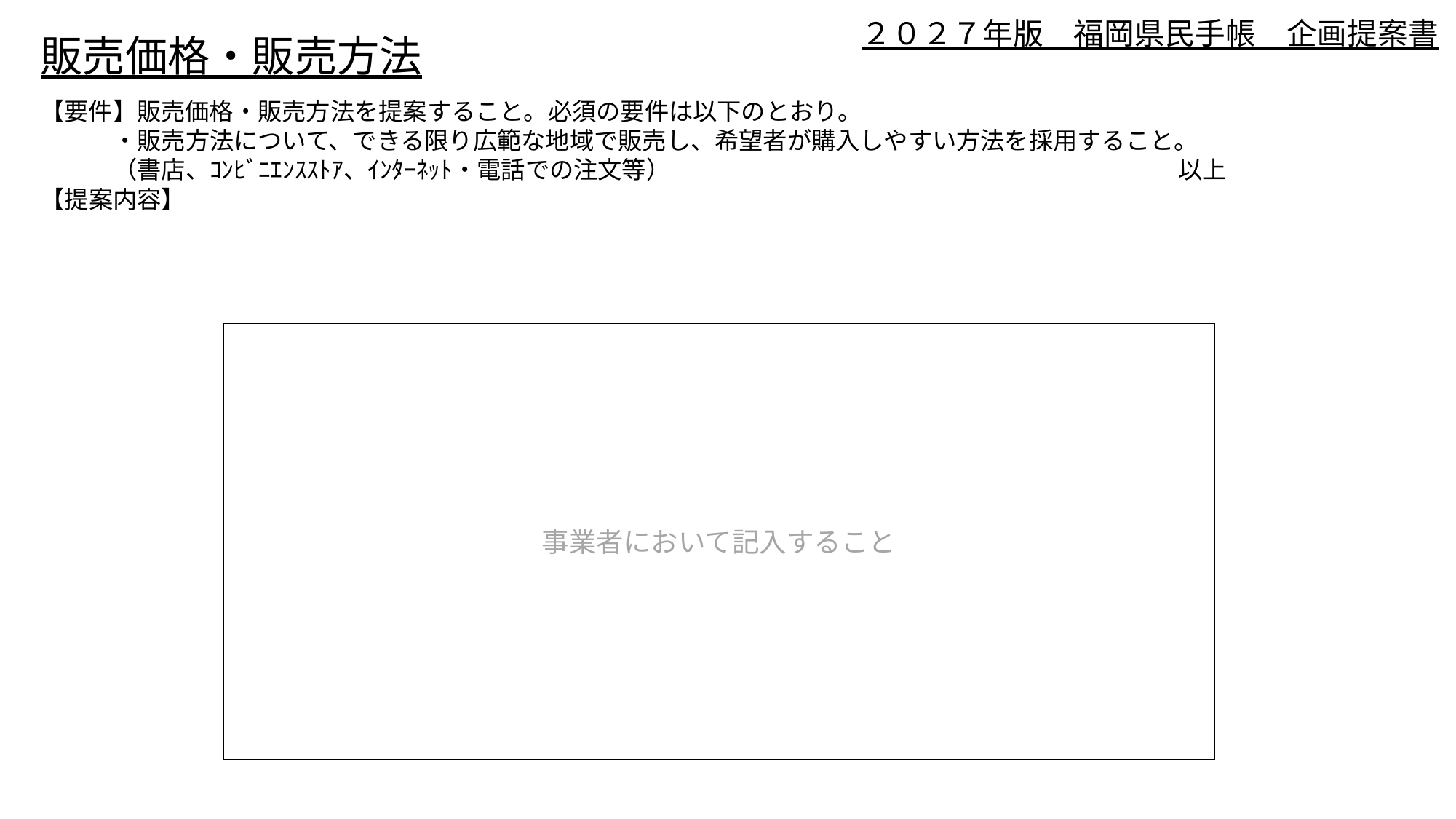

# ２０２７年版　福岡県民手帳　企画提案書
販売価格・販売方法
【要件】販売価格・販売方法を提案すること。必須の要件は以下のとおり。
　　　・販売方法について、できる限り広範な地域で販売し、希望者が購入しやすい方法を採用すること。
　　　（書店、ｺﾝﾋﾞﾆｴﾝｽｽﾄｱ、ｲﾝﾀｰﾈｯﾄ・電話での注文等）　　　　　　　　　　　　　　　　　　　　　以上

【提案内容】

事業者において記入すること